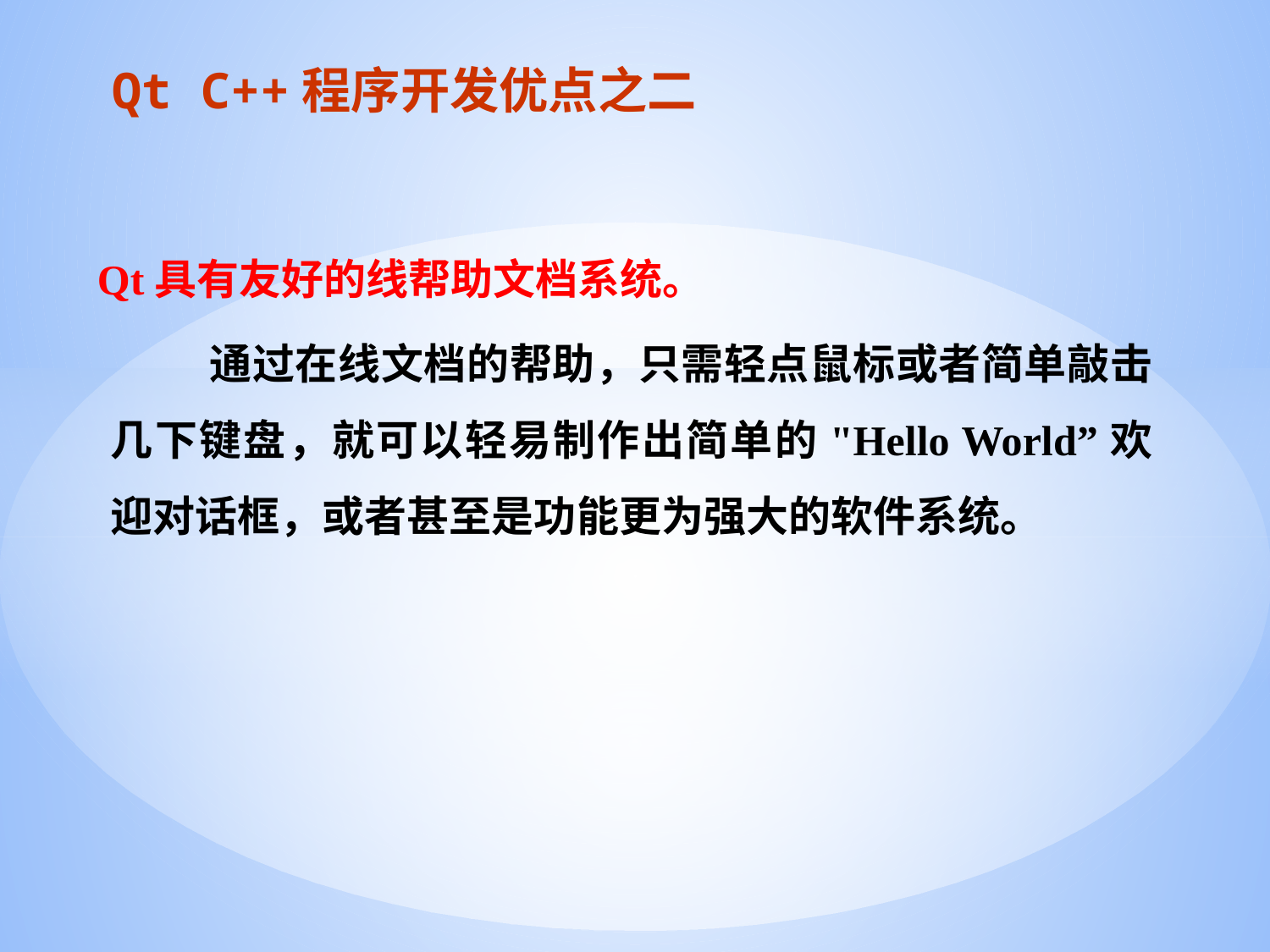

# Qt C++程序开发优点之二
Qt具有友好的线帮助文档系统。
               通过在线文档的帮助，只需轻点鼠标或者简单敲击几下键盘，就可以轻易制作出简单的"Hello World”欢迎对话框，或者甚至是功能更为强大的软件系统。